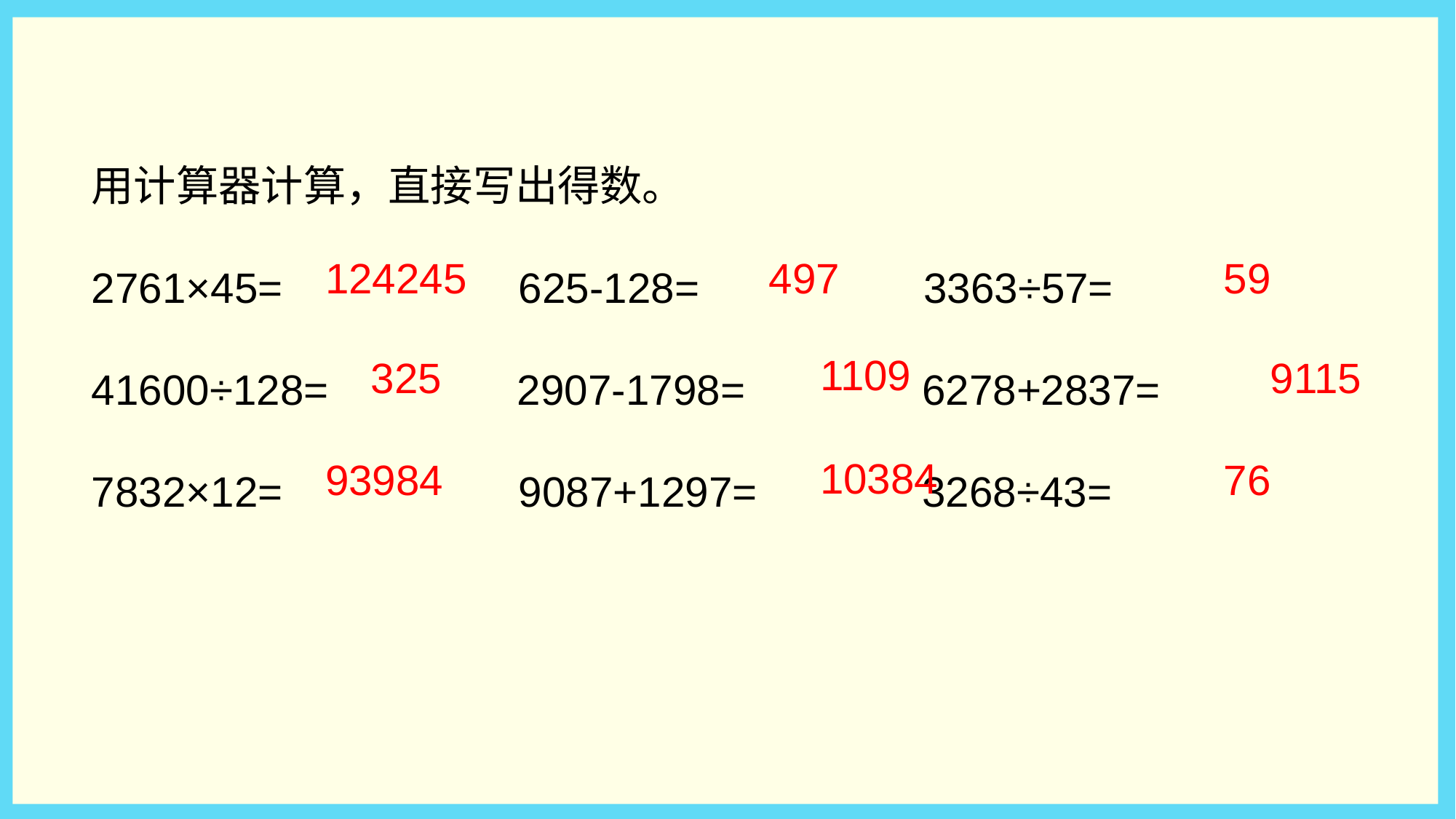

用计算器计算，直接写出得数。
2761×45=                    625-128=                   3363÷57=
41600÷128=                2907-1798=               6278+2837=
7832×12=                    9087+1297=              3268÷43=
497
59
124245
1109
325
9115

10384
93984
76